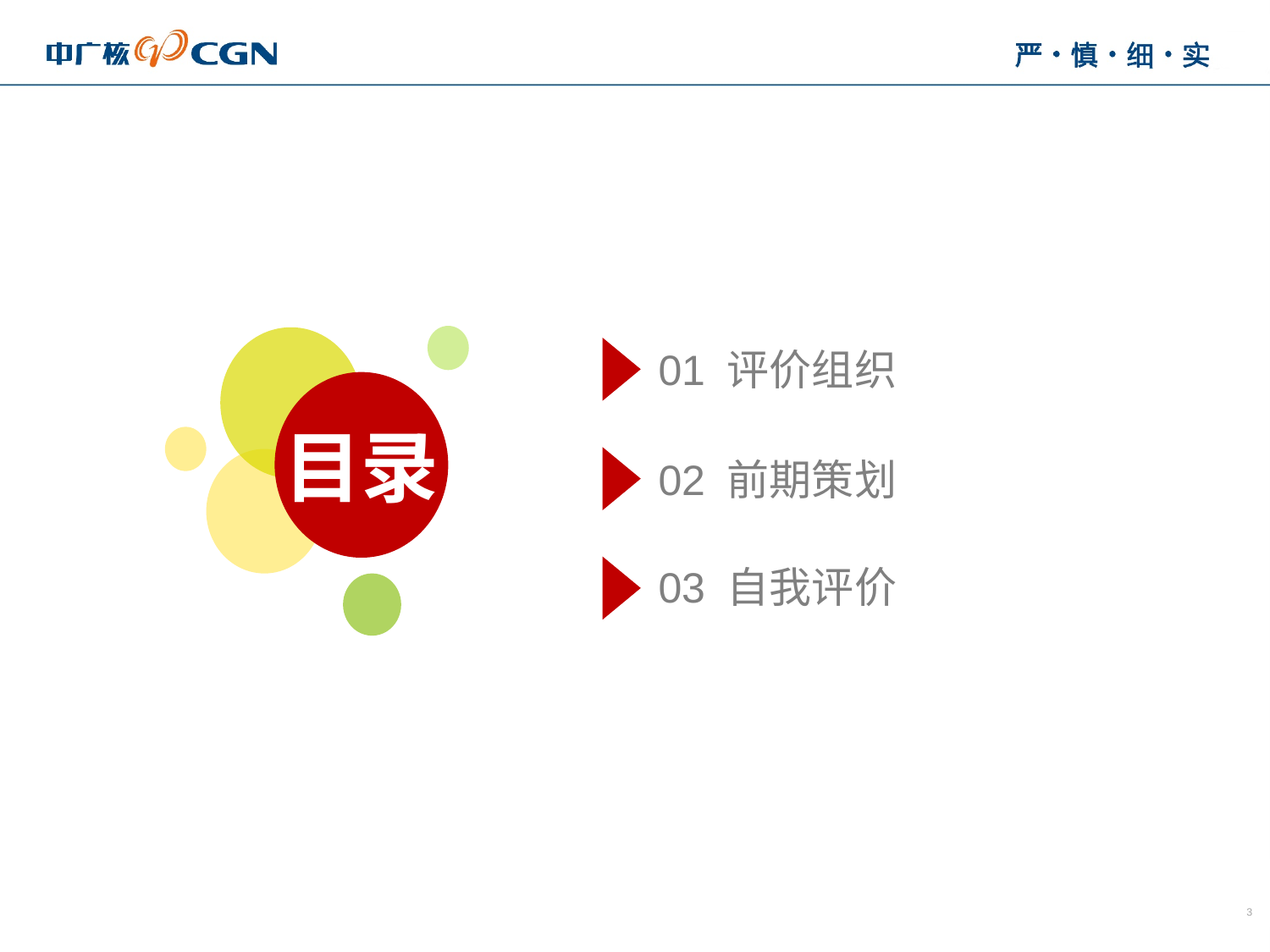

01 评价组织

02 前期策划

03 自我评价

目录

3